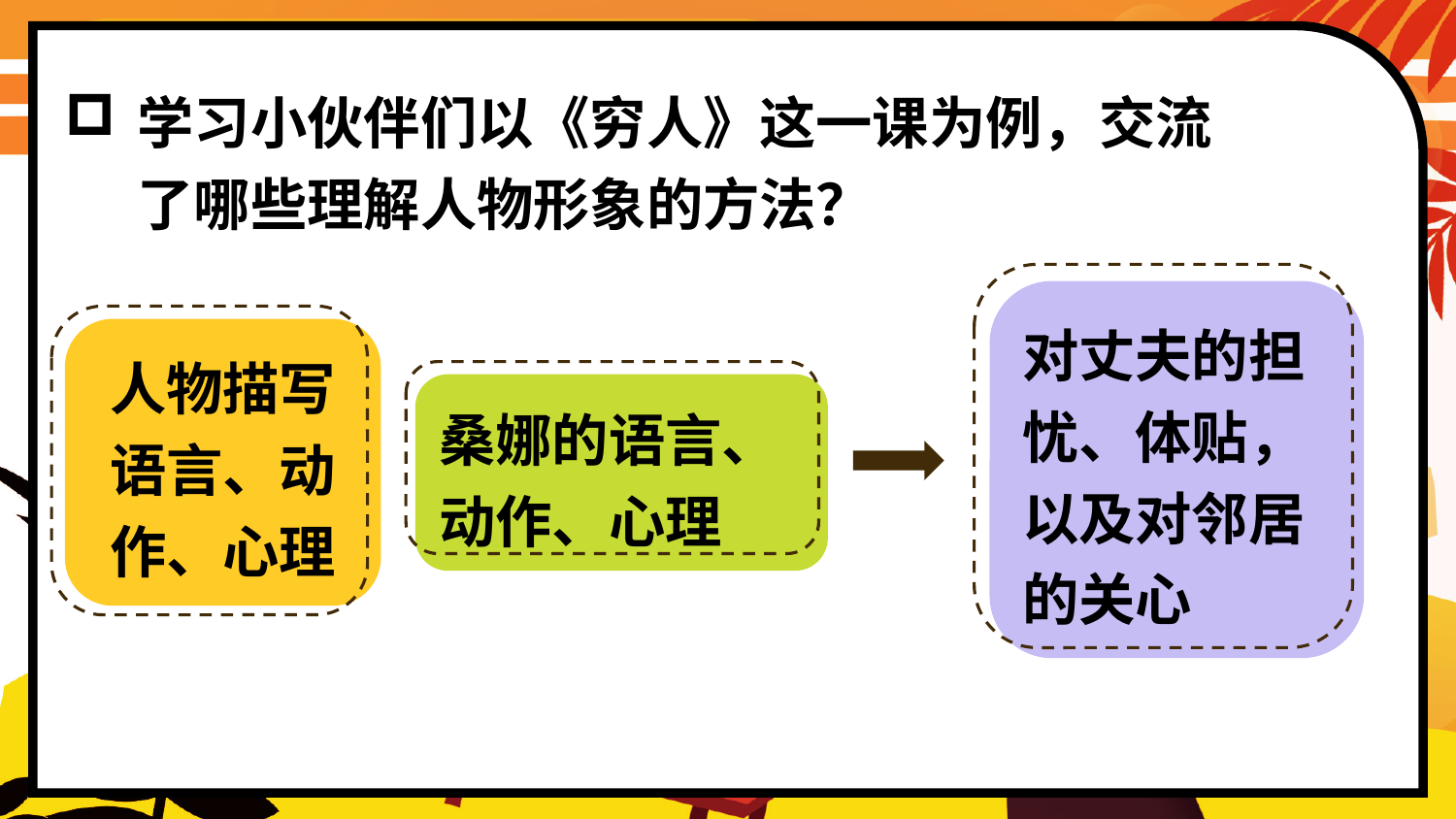

学习小伙伴们以《穷人》这一课为例，交流了哪些理解人物形象的方法？

对丈夫的担忧、体贴，以及对邻居的关心

人物描写
语言、动作、心理

桑娜的语言、动作、心理